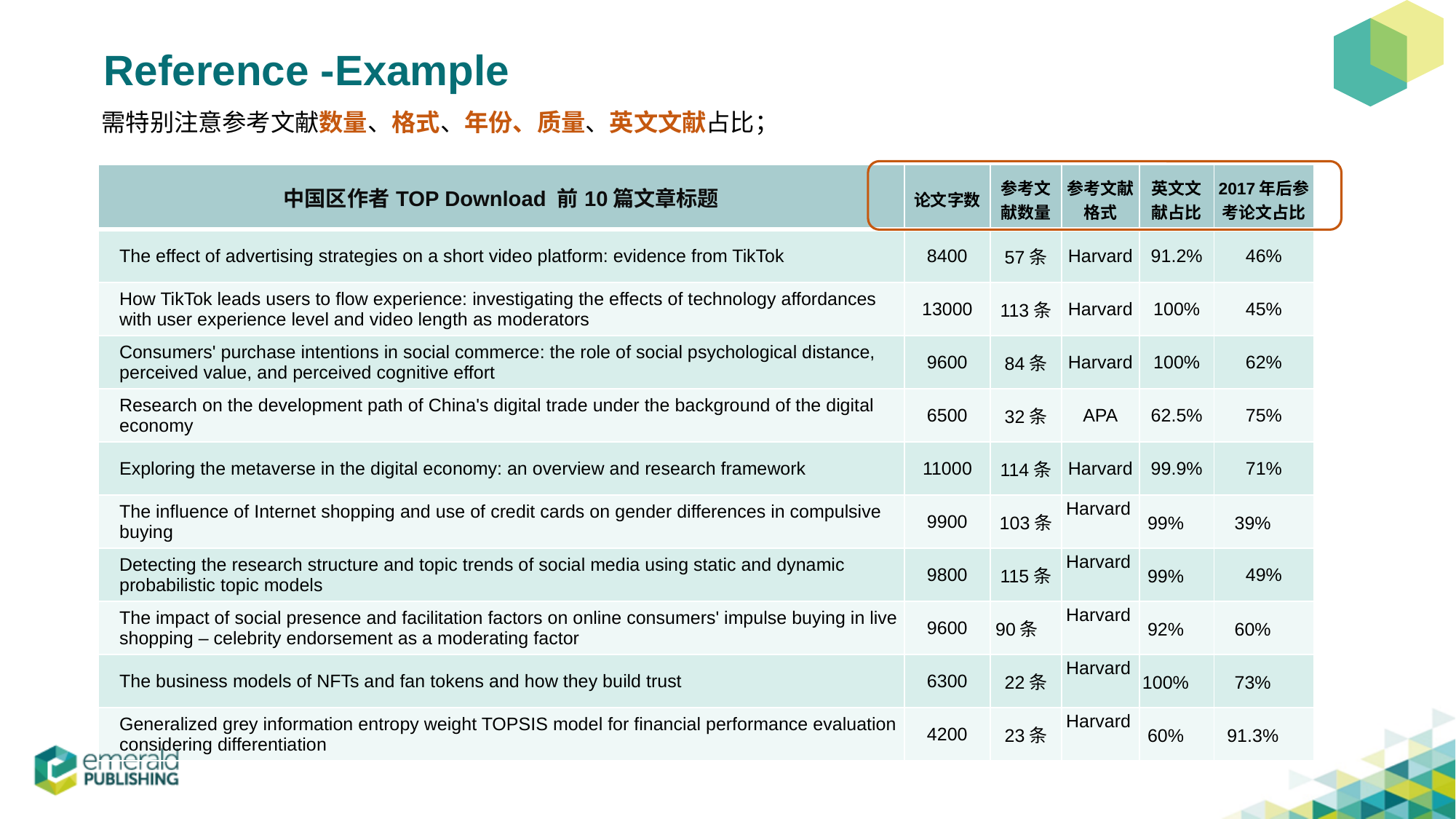

# Reference -Example
     需特别注意参考文献数量、格式、年份、质量、英文文献占比；

| 中国区作者TOP Download 前10篇文章标题 | 论文字数 | 参考文献数量 | 参考文献格式 | 英文文献占比 | 2017年后参考论文占比 |
| --- | --- | --- | --- | --- | --- |
| The effect of advertising strategies on a short video platform: evidence from TikTok | 8400 | 57条 | Harvard | 91.2% | 46% |
| How TikTok leads users to flow experience: investigating the effects of technology affordances with user experience level and video length as moderators | 13000 | 113条 | Harvard | 100% | 45% |
| Consumers' purchase intentions in social commerce: the role of social psychological distance, perceived value, and perceived cognitive effort | 9600 | 84条 | Harvard | 100% | 62% |
| Research on the development path of China's digital trade under the background of the digital economy | 6500 | 32条 | APA | 62.5% | 75% |
| Exploring the metaverse in the digital economy: an overview and research framework | 11000 | 114条 | Harvard | 99.9% | 71% |
| The influence of Internet shopping and use of credit cards on gender differences in compulsive buying | 9900 | 103条 | Harvard | 99% | 39% |
| Detecting the research structure and topic trends of social media using static and dynamic probabilistic topic models | 9800 | 115条 | Harvard | 99% | 49% |
| The impact of social presence and facilitation factors on online consumers' impulse buying in live shopping – celebrity endorsement as a moderating factor | 9600 | 90条 | Harvard | 92% | 60% |
| The business models of NFTs and fan tokens and how they build trust | 6300 | 22条 | Harvard | 100% | 73% |
| Generalized grey information entropy weight TOPSIS model for financial performance evaluation considering differentiation | 4200 | 23条 | Harvard | 60% | 91.3% |